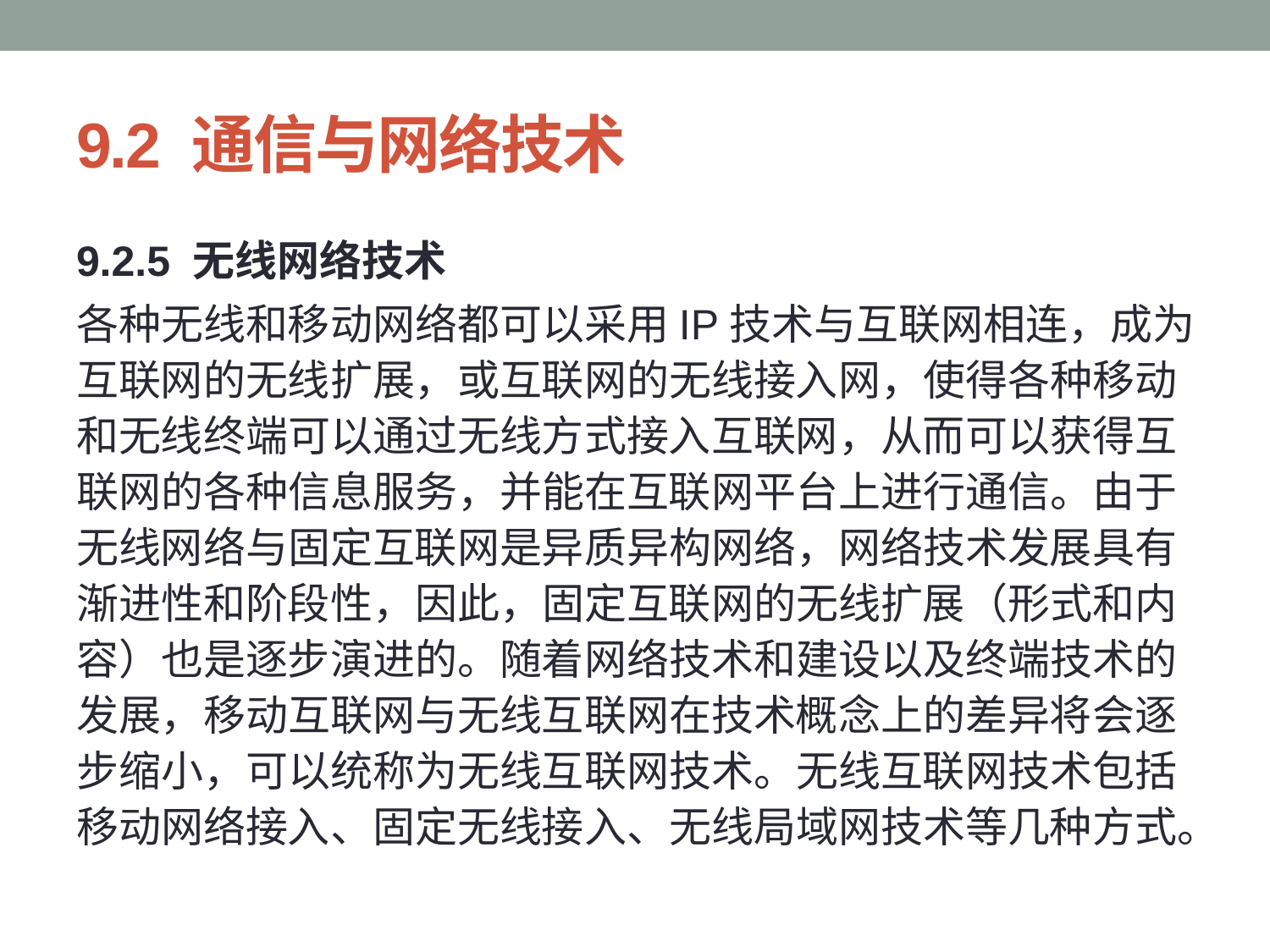

# 9.2 通信与网络技术
9.2.5 无线网络技术
各种无线和移动网络都可以采用IP技术与互联网相连，成为互联网的无线扩展，或互联网的无线接入网，使得各种移动和无线终端可以通过无线方式接入互联网，从而可以获得互联网的各种信息服务，并能在互联网平台上进行通信。由于无线网络与固定互联网是异质异构网络，网络技术发展具有渐进性和阶段性，因此，固定互联网的无线扩展（形式和内容）也是逐步演进的。随着网络技术和建设以及终端技术的发展，移动互联网与无线互联网在技术概念上的差异将会逐步缩小，可以统称为无线互联网技术。无线互联网技术包括移动网络接入、固定无线接入、无线局域网技术等几种方式。